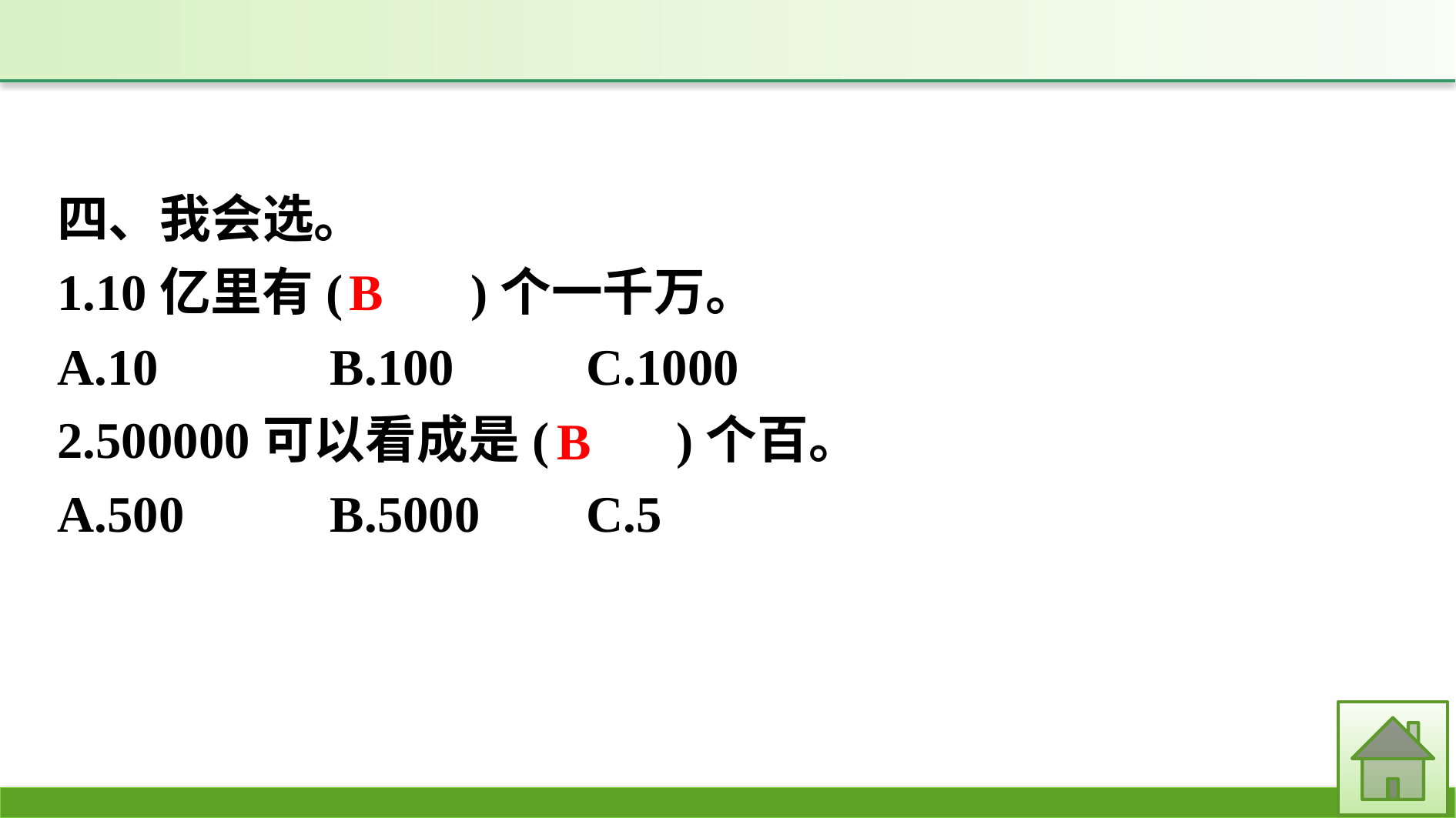

四、我会选。
1.10亿里有(　　)个一千万。
A.10		B.100	C.1000
2.500000可以看成是(　　)个百。
A.500		B.5000	C.5
B
B